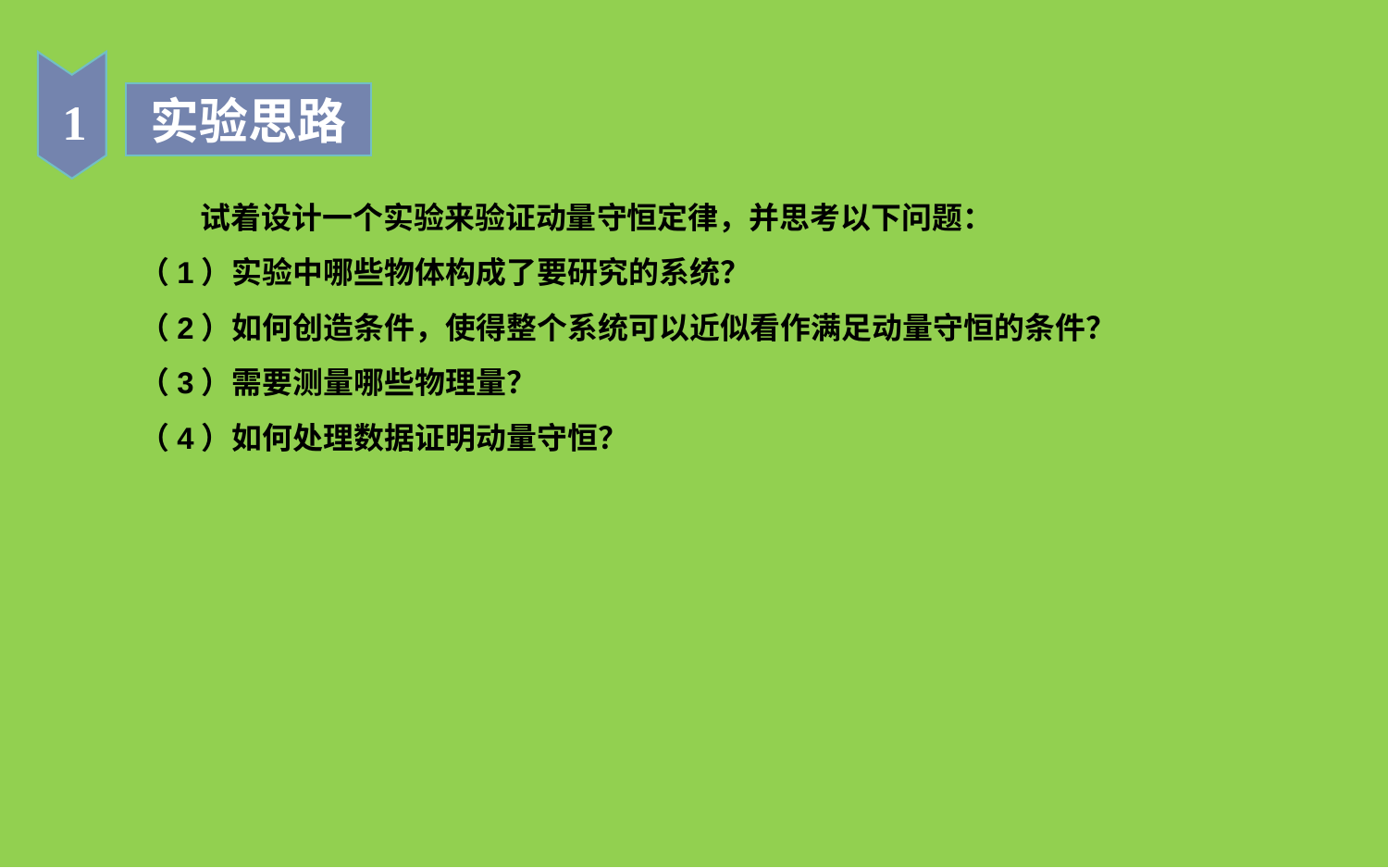

1
实验思路
　　试着设计一个实验来验证动量守恒定律，并思考以下问题：
（1）实验中哪些物体构成了要研究的系统？
（2）如何创造条件，使得整个系统可以近似看作满足动量守恒的条件？
（3）需要测量哪些物理量？
（4）如何处理数据证明动量守恒？